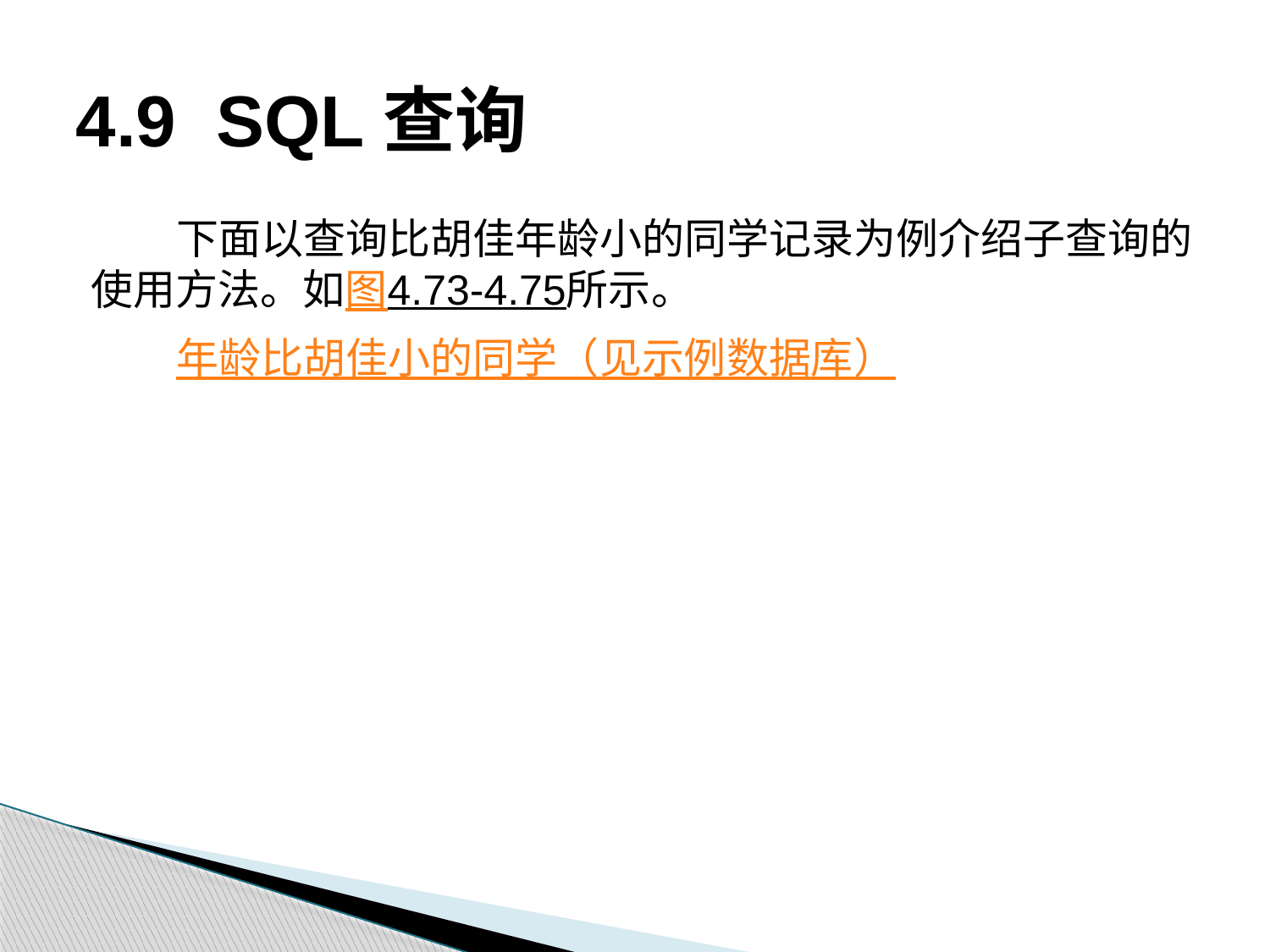

# 4.9  SQL查询
下面以查询比胡佳年龄小的同学记录为例介绍子查询的使用方法。如图4.73-4.75所示。
年龄比胡佳小的同学（见示例数据库）